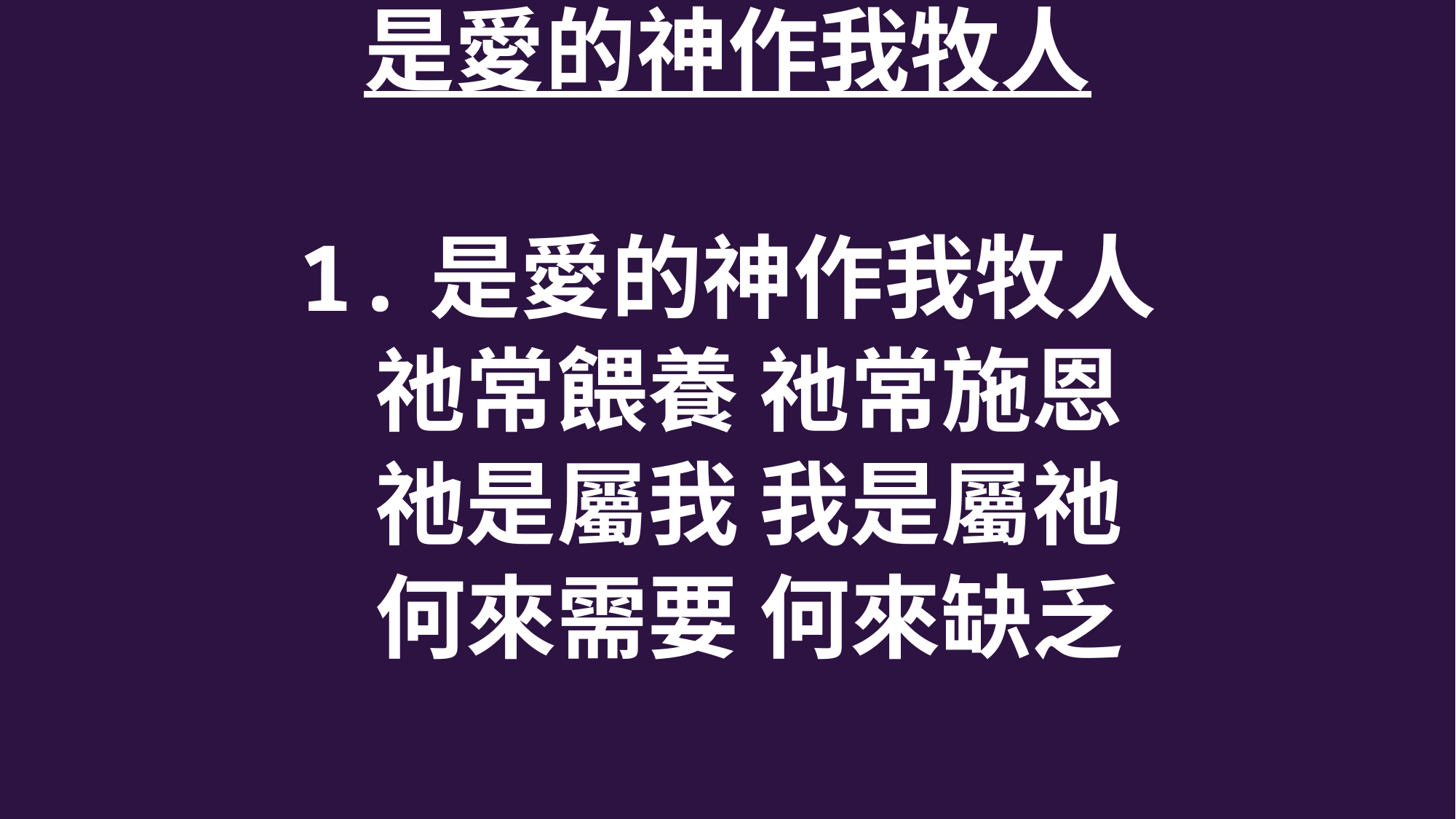

是愛的神作我牧人

1.是愛的神作我牧人
 祂常餵養 祂常施恩
 祂是屬我 我是屬祂
 何來需要 何來缺乏